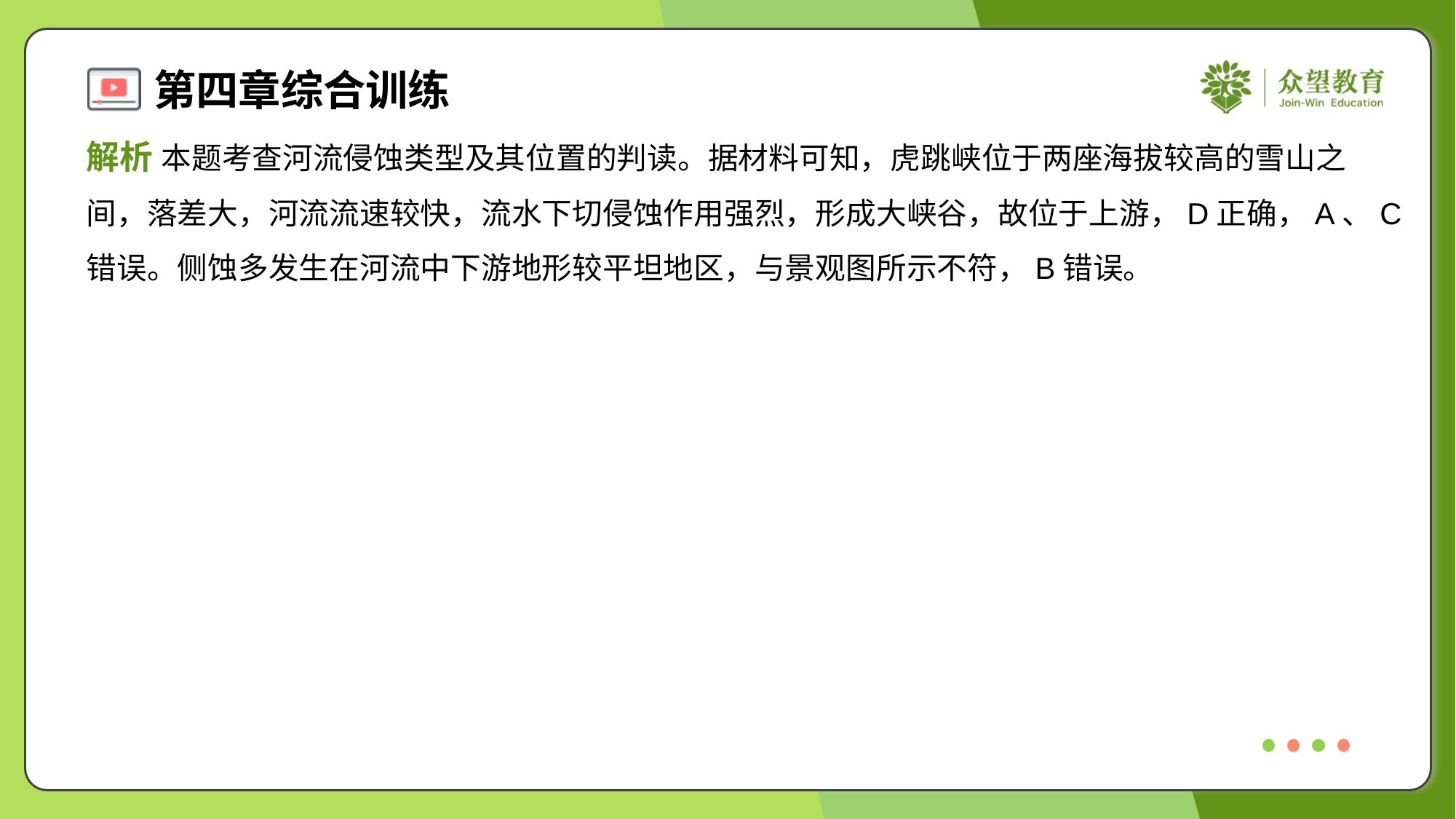

解析 本题考查河流侵蚀类型及其位置的判读。据材料可知，虎跳峡位于两座海拔较高的雪山之
间，落差大，河流流速较快，流水下切侵蚀作用强烈，形成大峡谷，故位于上游，D正确，A、C
错误。侧蚀多发生在河流中下游地形较平坦地区，与景观图所示不符，B错误。